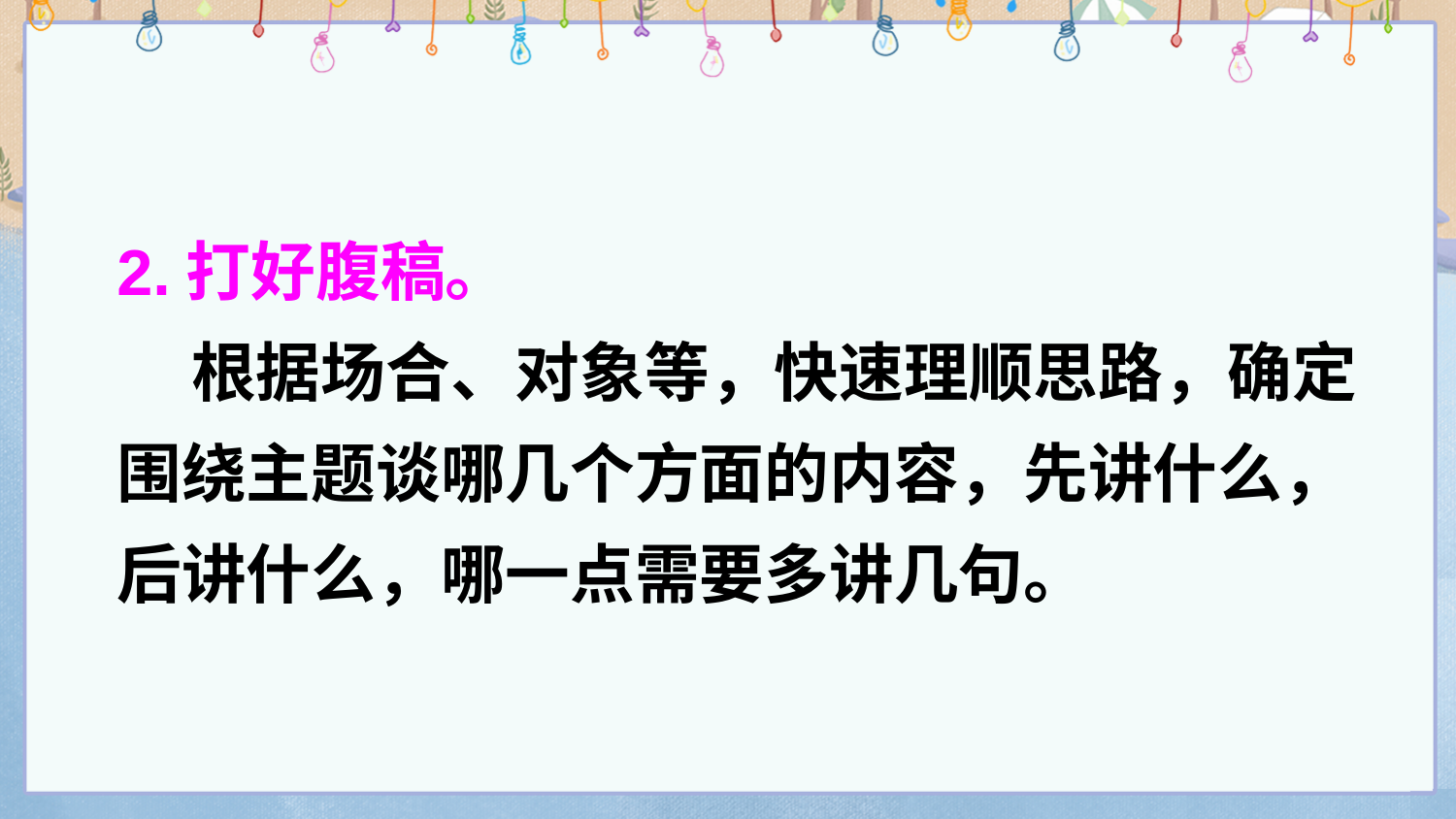

2.打好腹稿。
    根据场合、对象等，快速理顺思路，确定围绕主题谈哪几个方面的内容，先讲什么，后讲什么，哪一点需要多讲几句。